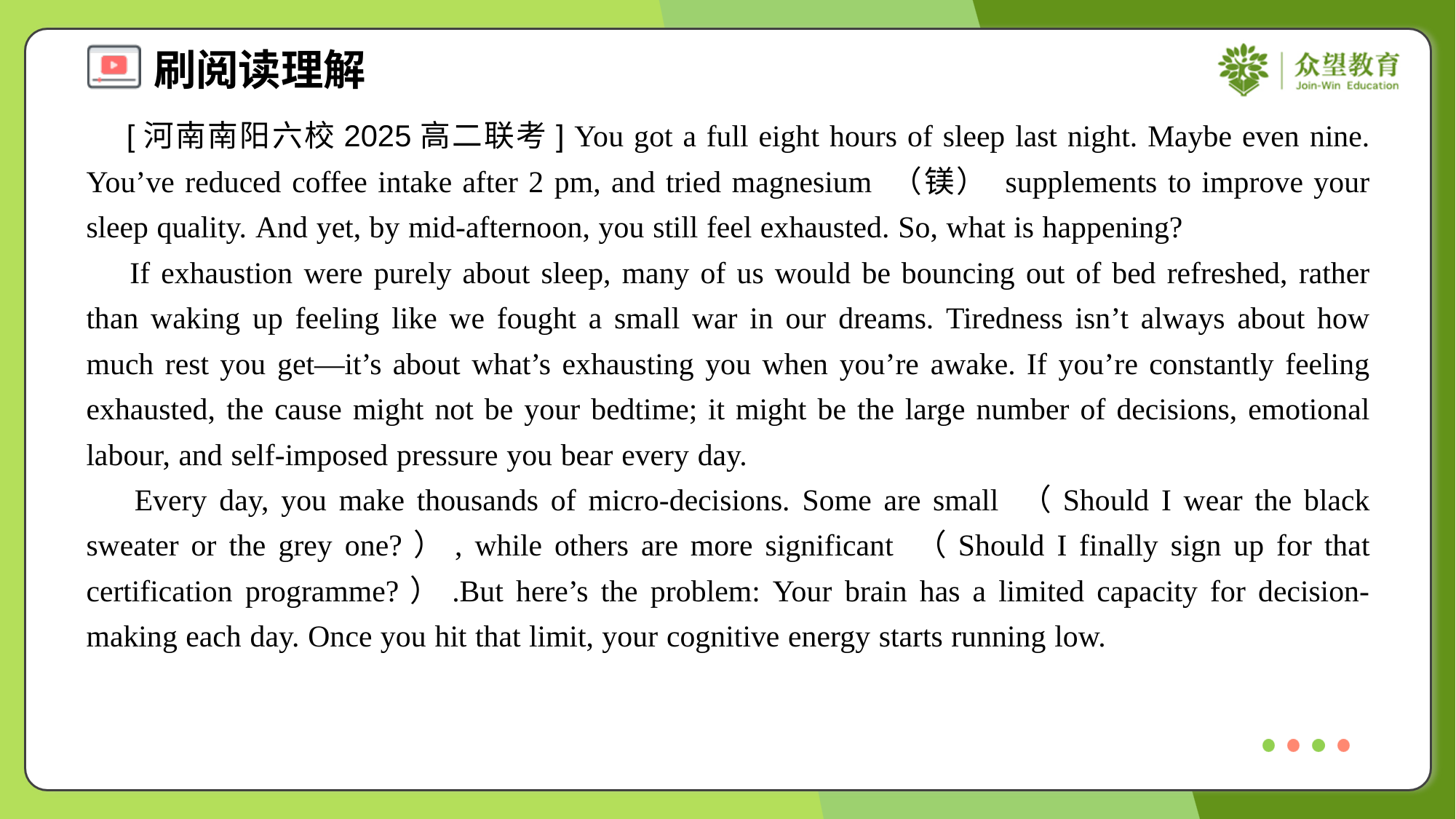

[河南南阳六校2025高二联考] You got a full eight hours of sleep last night. Maybe even nine. You’ve reduced coffee intake after 2 pm, and tried magnesium （镁） supplements to improve your sleep quality. And yet, by mid-afternoon, you still feel exhausted. So, what is happening?
    If exhaustion were purely about sleep, many of us would be bouncing out of bed refreshed, rather than waking up feeling like we fought a small war in our dreams. Tiredness isn’t always about how much rest you get—it’s about what’s exhausting you when you’re awake. If you’re constantly feeling exhausted, the cause might not be your bedtime; it might be the large number of decisions, emotional labour, and self-imposed pressure you bear every day.
    Every day, you make thousands of micro-decisions. Some are small （Should I wear the black sweater or the grey one?）, while others are more significant （Should I finally sign up for that certification programme?）.But here’s the problem: Your brain has a limited capacity for decision-making each day. Once you hit that limit, your cognitive energy starts running low.